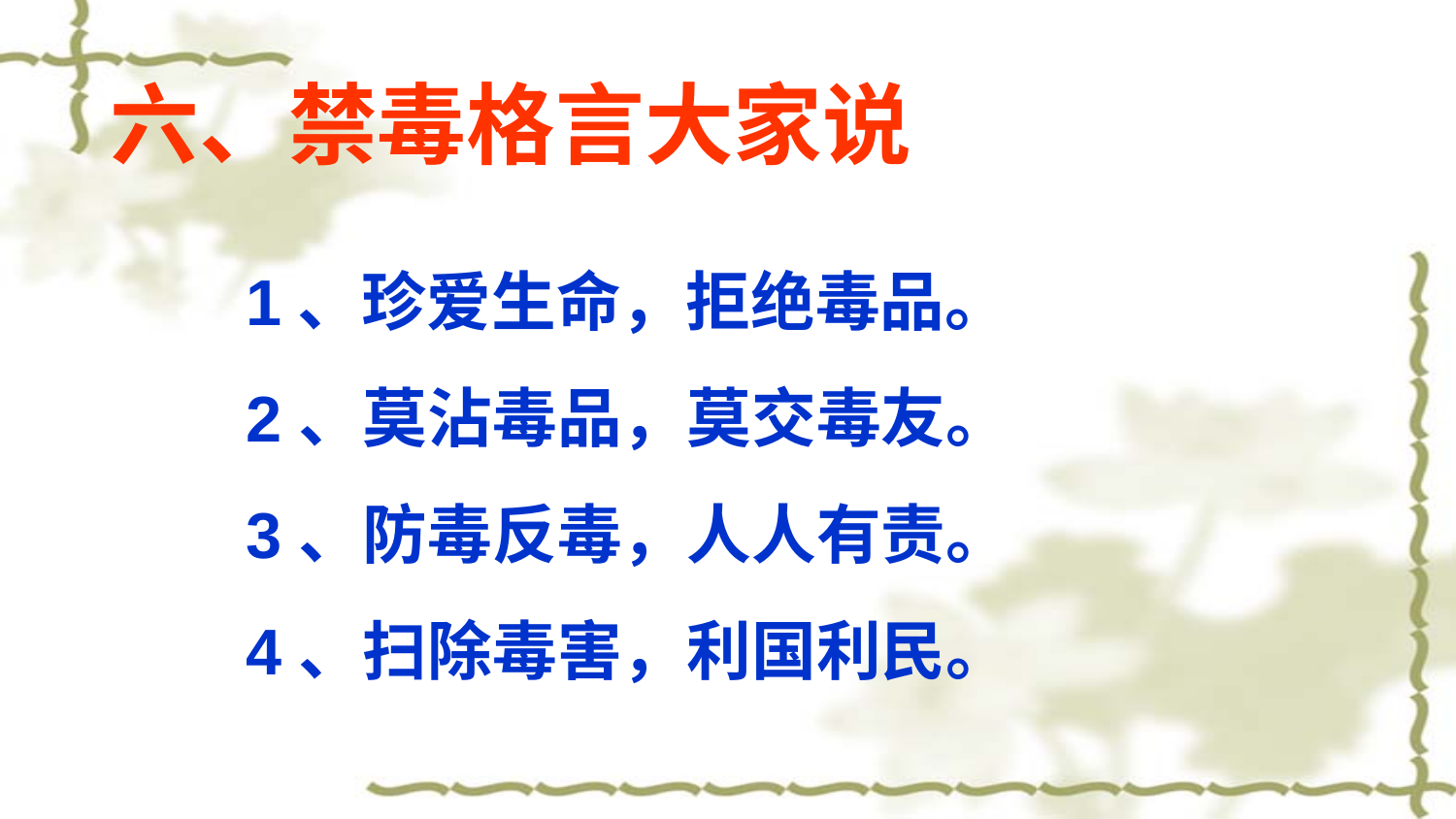

# 六、禁毒格言大家说
   1、珍爱生命，拒绝毒品。
2、莫沾毒品，莫交毒友。
3、防毒反毒，人人有责。
4、扫除毒害，利国利民。